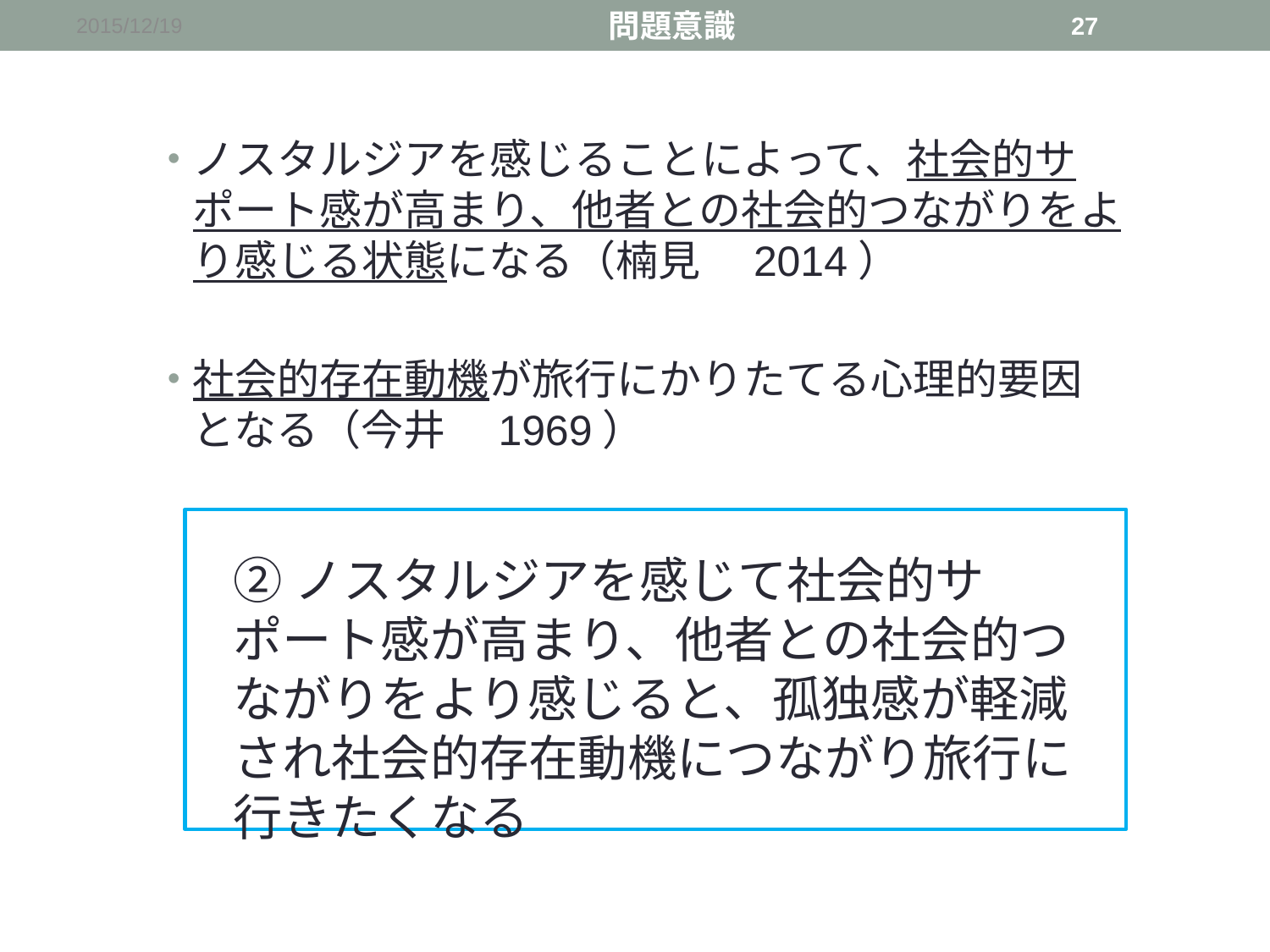

問題意識
2015/12/19
27
ノスタルジアを感じることによって、社会的サポート感が高まり、他者との社会的つながりをより感じる状態になる（楠見　2014）

社会的存在動機が旅行にかりたてる心理的要因となる（今井　1969）

②ノスタルジアを感じて社会的サポート感が高まり、他者との社会的つながりをより感じると、孤独感が軽減され社会的存在動機につながり旅行に行きたくなる